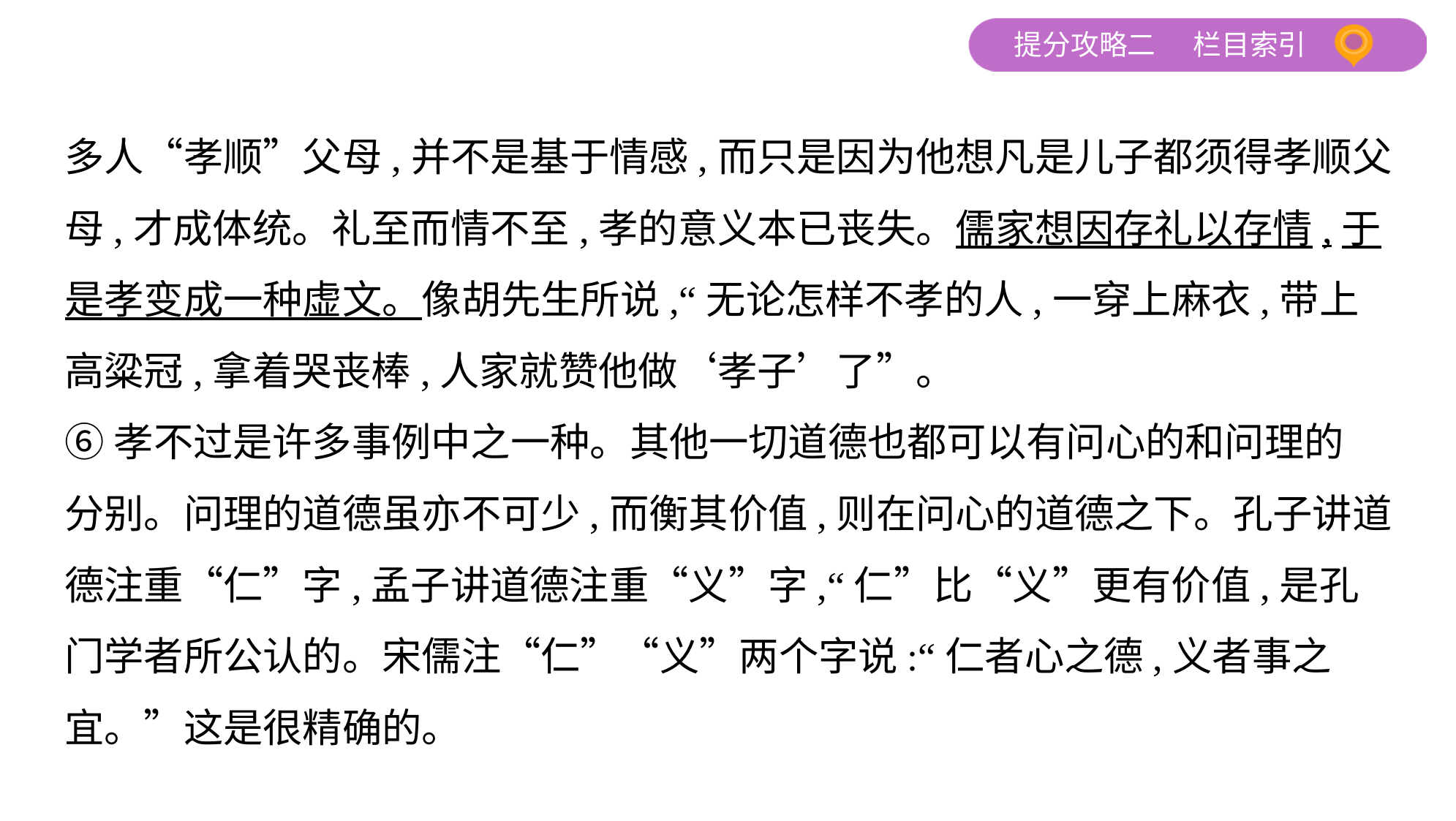

多人“孝顺”父母,并不是基于情感,而只是因为他想凡是儿子都须得孝顺父
母,才成体统。礼至而情不至,孝的意义本已丧失。儒家想因存礼以存情,于
是孝变成一种虚文。像胡先生所说,“无论怎样不孝的人,一穿上麻衣,带上
高粱冠,拿着哭丧棒,人家就赞他做‘孝子’了”。
⑥孝不过是许多事例中之一种。其他一切道德也都可以有问心的和问理的
分别。问理的道德虽亦不可少,而衡其价值,则在问心的道德之下。孔子讲道
德注重“仁”字,孟子讲道德注重“义”字,“仁”比“义”更有价值,是孔
门学者所公认的。宋儒注“仁”“义”两个字说:“仁者心之德,义者事之
宜。”这是很精确的。